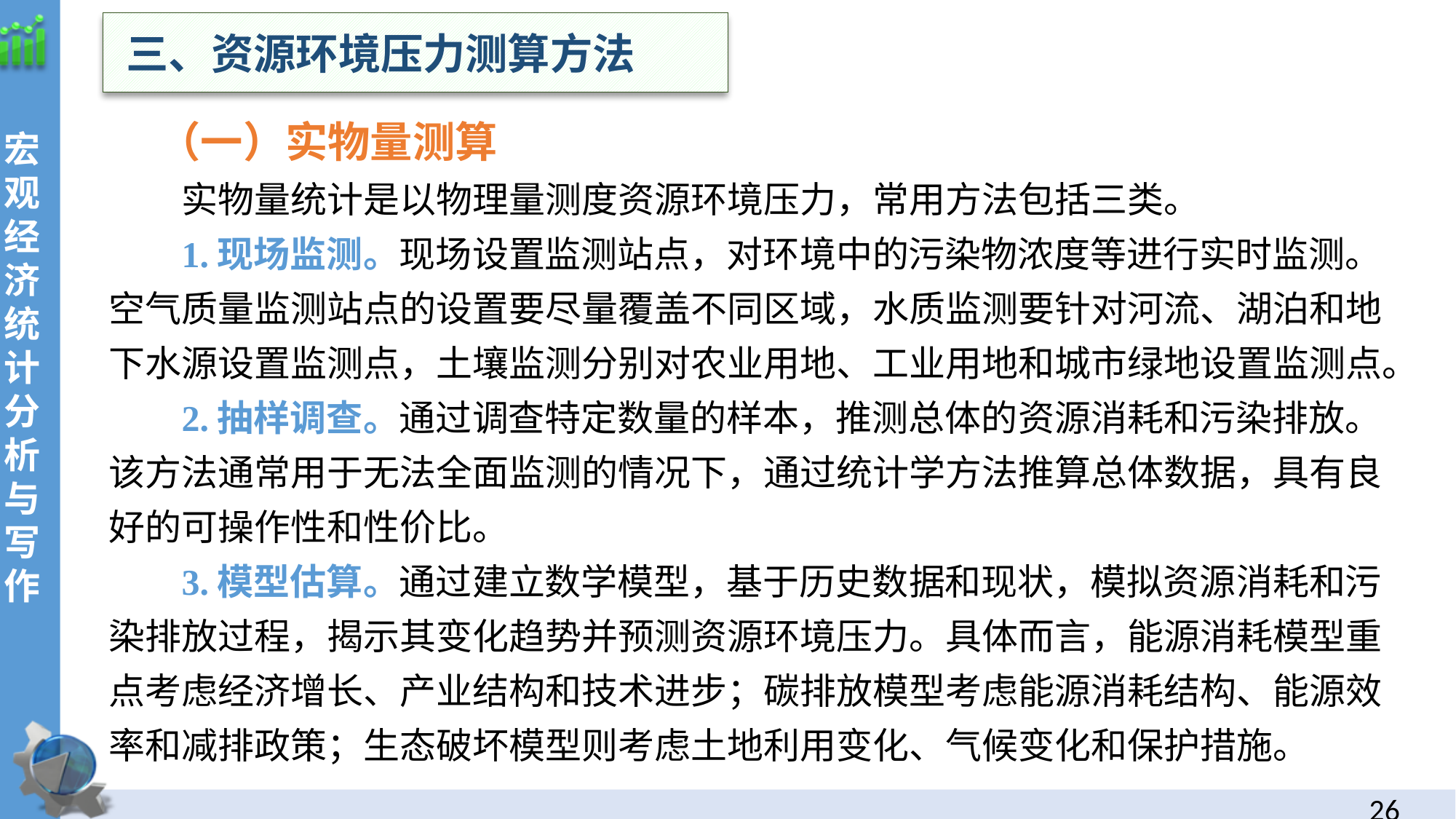

三、资源环境压力测算方法
     （一）实物量测算
实物量统计是以物理量测度资源环境压力，常用方法包括三类。
1.现场监测。现场设置监测站点，对环境中的污染物浓度等进行实时监测。空气质量监测站点的设置要尽量覆盖不同区域，水质监测要针对河流、湖泊和地下水源设置监测点，土壤监测分别对农业用地、工业用地和城市绿地设置监测点。
2.抽样调查。通过调查特定数量的样本，推测总体的资源消耗和污染排放。该方法通常用于无法全面监测的情况下，通过统计学方法推算总体数据，具有良好的可操作性和性价比。
3.模型估算。通过建立数学模型，基于历史数据和现状，模拟资源消耗和污染排放过程，揭示其变化趋势并预测资源环境压力。具体而言，能源消耗模型重点考虑经济增长、产业结构和技术进步；碳排放模型考虑能源消耗结构、能源效率和减排政策；生态破坏模型则考虑土地利用变化、气候变化和保护措施。
26